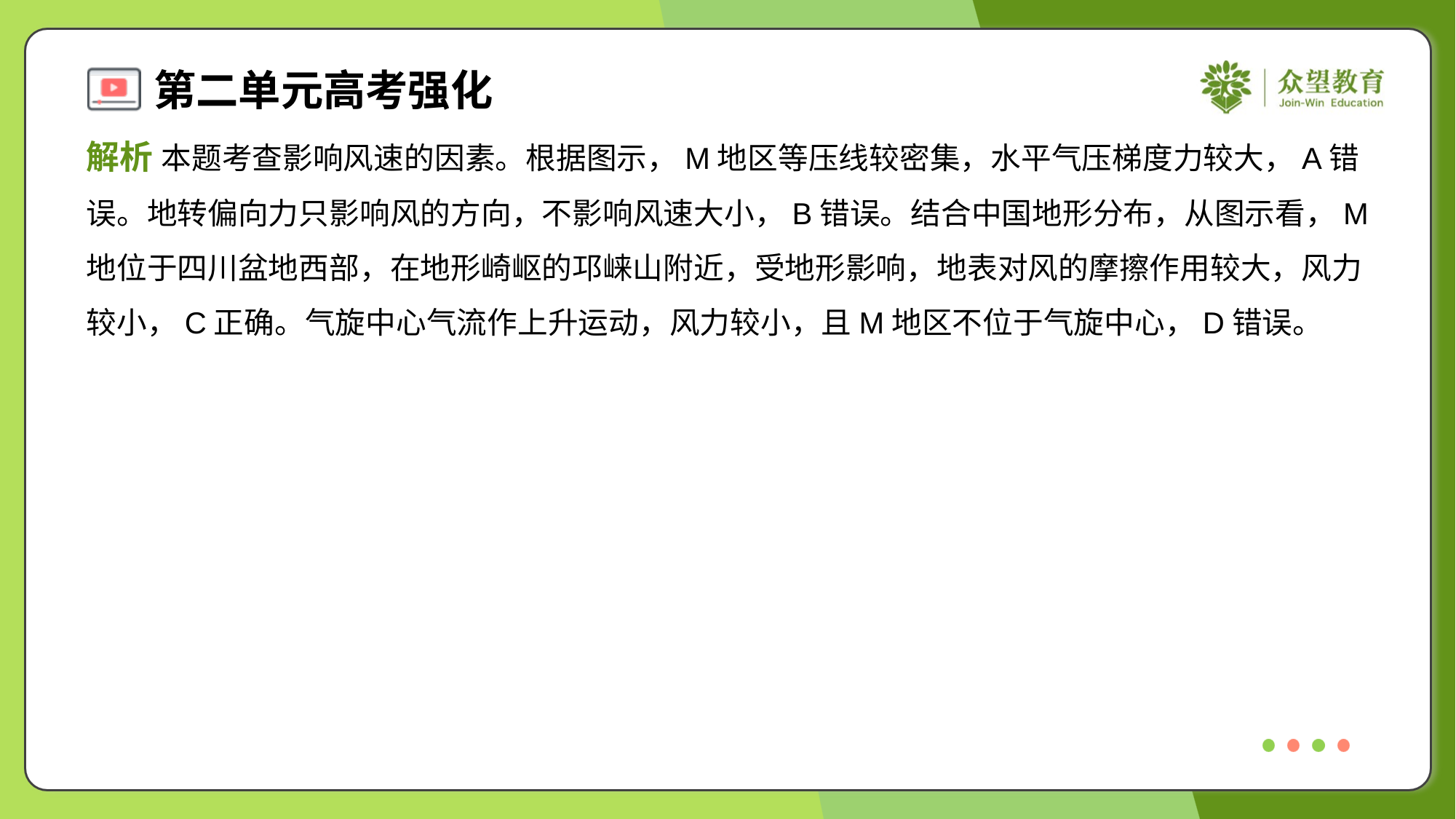

解析 本题考查影响风速的因素。根据图示，M地区等压线较密集，水平气压梯度力较大，A错
误。地转偏向力只影响风的方向，不影响风速大小，B错误。结合中国地形分布，从图示看，M
地位于四川盆地西部，在地形崎岖的邛崃山附近，受地形影响，地表对风的摩擦作用较大，风力
较小，C正确。气旋中心气流作上升运动，风力较小，且M地区不位于气旋中心，D错误。